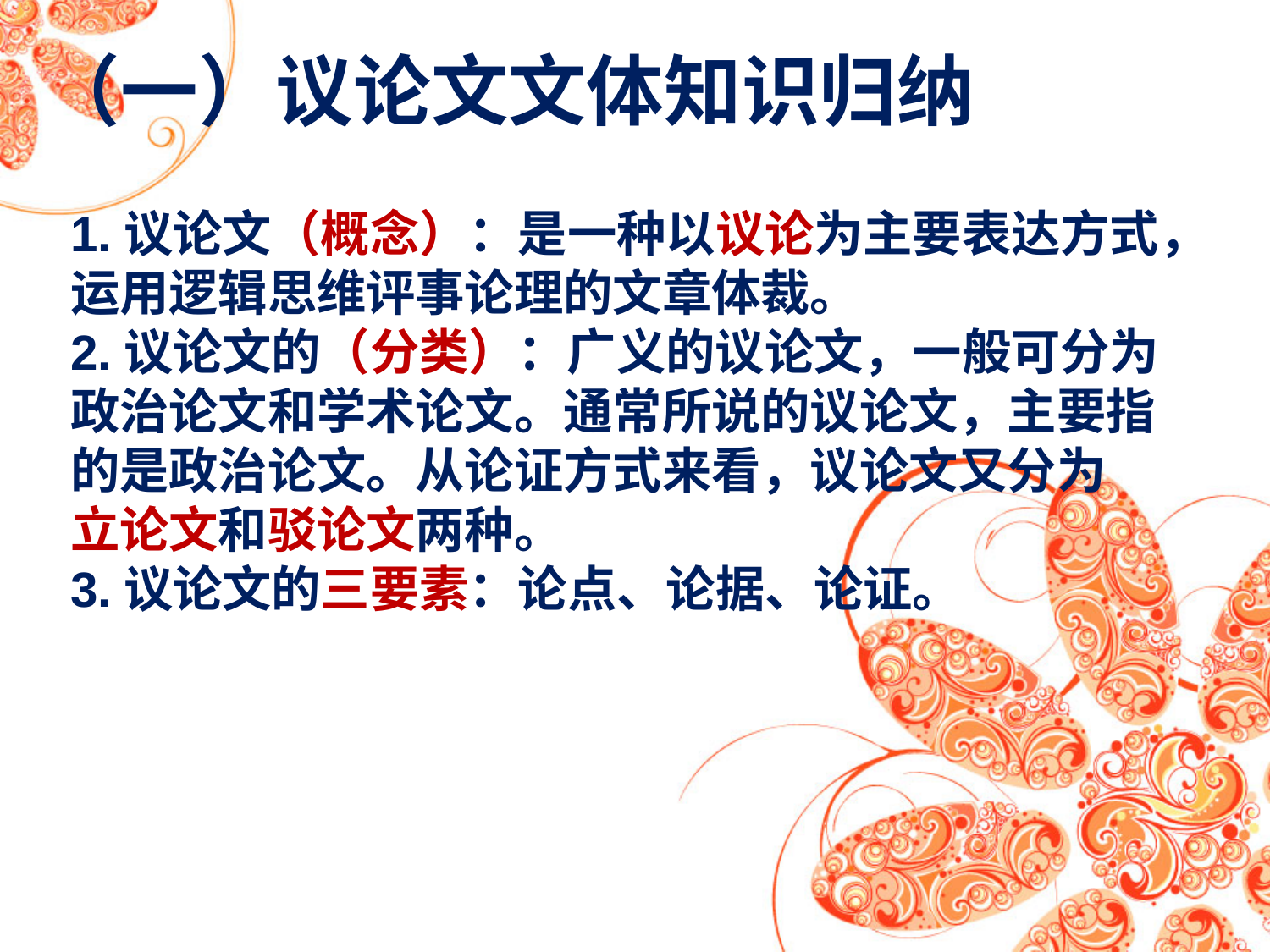

（一）议论文文体知识归纳
1.议论文（概念）：是一种以议论为主要表达方式，
运用逻辑思维评事论理的文章体裁。
2.议论文的（分类）：广义的议论文，一般可分为
政治论文和学术论文。通常所说的议论文，主要指
的是政治论文。从论证方式来看，议论文又分为
立论文和驳论文两种。
3.议论文的三要素：论点、论据、论证。